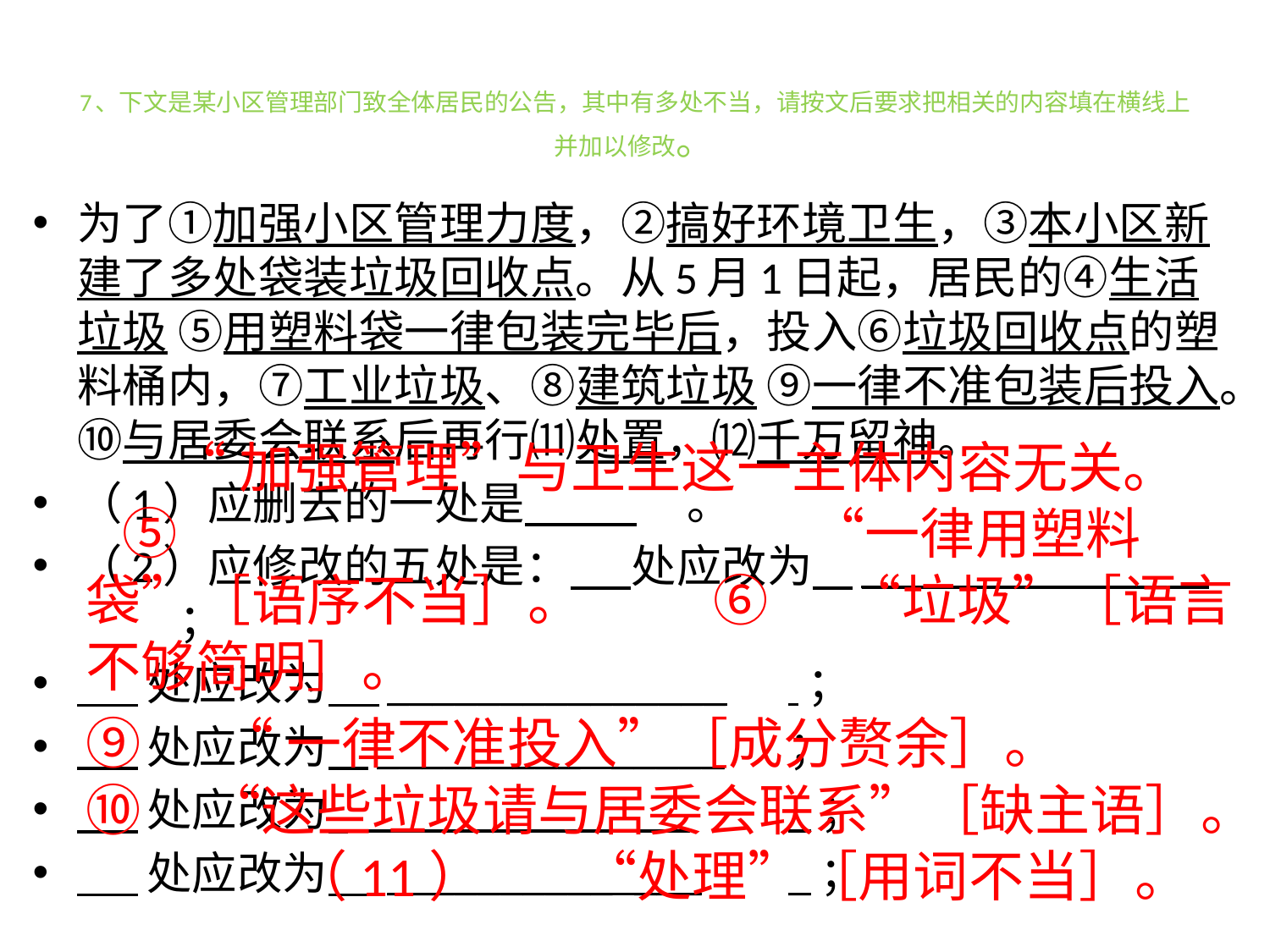

# 7、下文是某小区管理部门致全体居民的公告，其中有多处不当，请按文后要求把相关的内容填在横线上并加以修改。
为了①加强小区管理力度，②搞好环境卫生，③本小区新建了多处袋装垃圾回收点。从5月1日起，居民的④生活垃圾 ⑤用塑料袋一律包装完毕后，投入⑥垃圾回收点的塑料桶内，⑦工业垃圾、⑧建筑垃圾 ⑨一律不准包装后投入。⑩与居委会联系后再行⑾处置，⑿千万留神。
（1）应删去的一处是           					。
（2）应修改的五处是：      处应改为    ______________   	；
      处应改为     _______________		 ；
      处应改为    _________   _____		；
      处应改为  ___________      _		_；
      处应改为     __________  ___		_；

				       “加强管理”与卫生这一主体内容无关。												   ⑤                                              	“一律用塑料袋”［语序不当］。			  ⑥		   “垃圾”［语言不够简明］。
	⑨		 “一律不准投入”［成分赘余］。		  ⑩ 		“这些垃圾请与居委会联系”［缺主语］。						       		       （11）        “处理”［用词不当］。